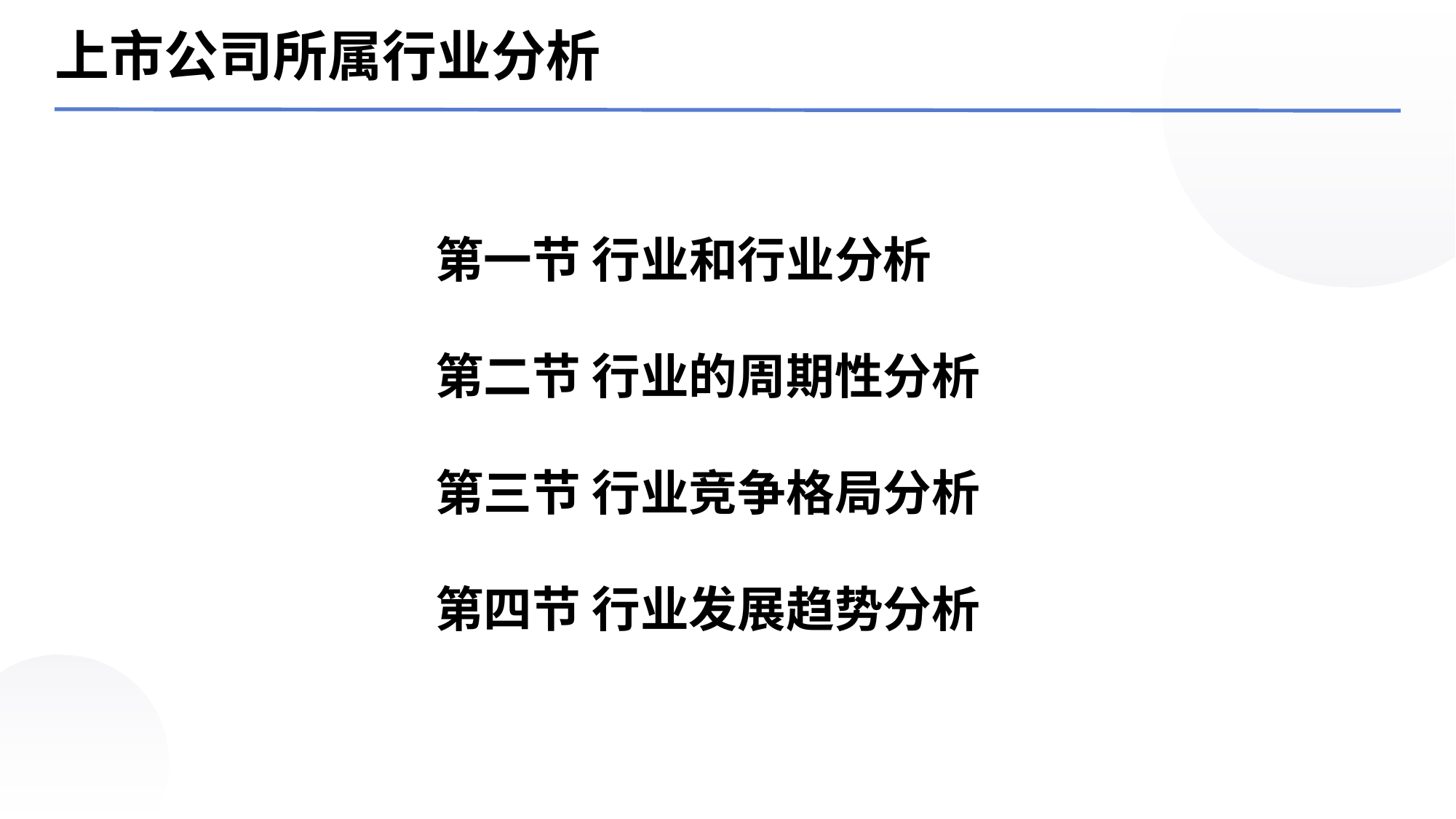

上市公司所属行业分析
第一节 行业和行业分析
第二节 行业的周期性分析
第三节 行业竞争格局分析
第四节 行业发展趋势分析